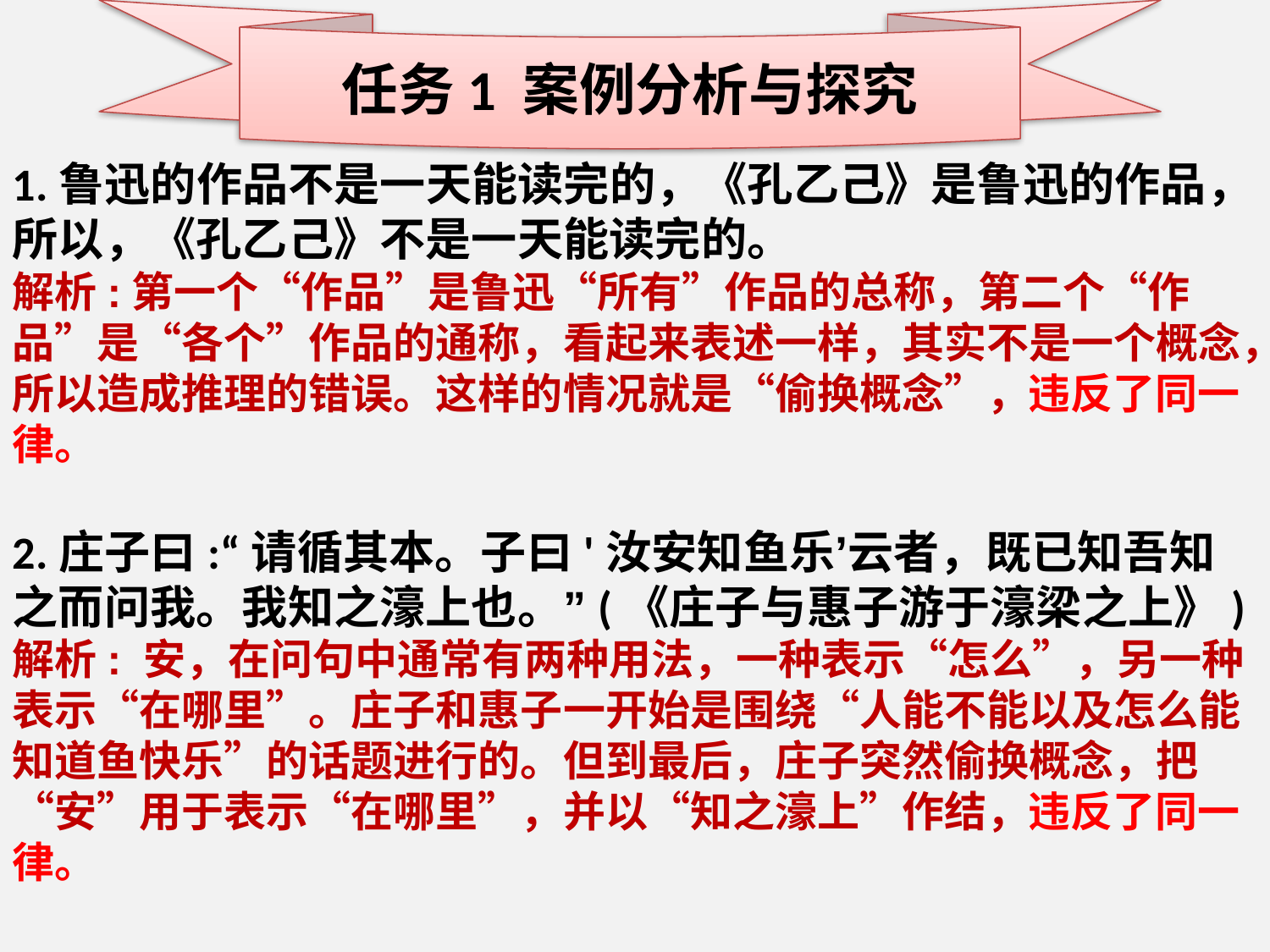

任务1 案例分析与探究
1.鲁迅的作品不是一天能读完的，《孔乙己》是鲁迅的作品，所以，《孔乙己》不是一天能读完的。
解析:第一个“作品”是鲁迅“所有”作品的总称，第二个“作品”是“各个”作品的通称，看起来表述一样，其实不是一个概念，所以造成推理的错误。这样的情况就是“偷换概念”，违反了同一律。

2.庄子曰:“请循其本。子曰'汝安知鱼乐’云者，既已知吾知之而问我。我知之濠上也。”(《庄子与惠子游于濠梁之上》)
解析: 安，在问句中通常有两种用法，一种表示“怎么”，另一种表示“在哪里”。庄子和惠子一开始是围绕“人能不能以及怎么能知道鱼快乐”的话题进行的。但到最后，庄子突然偷换概念，把“安”用于表示“在哪里”，并以“知之濠上”作结，违反了同一律。